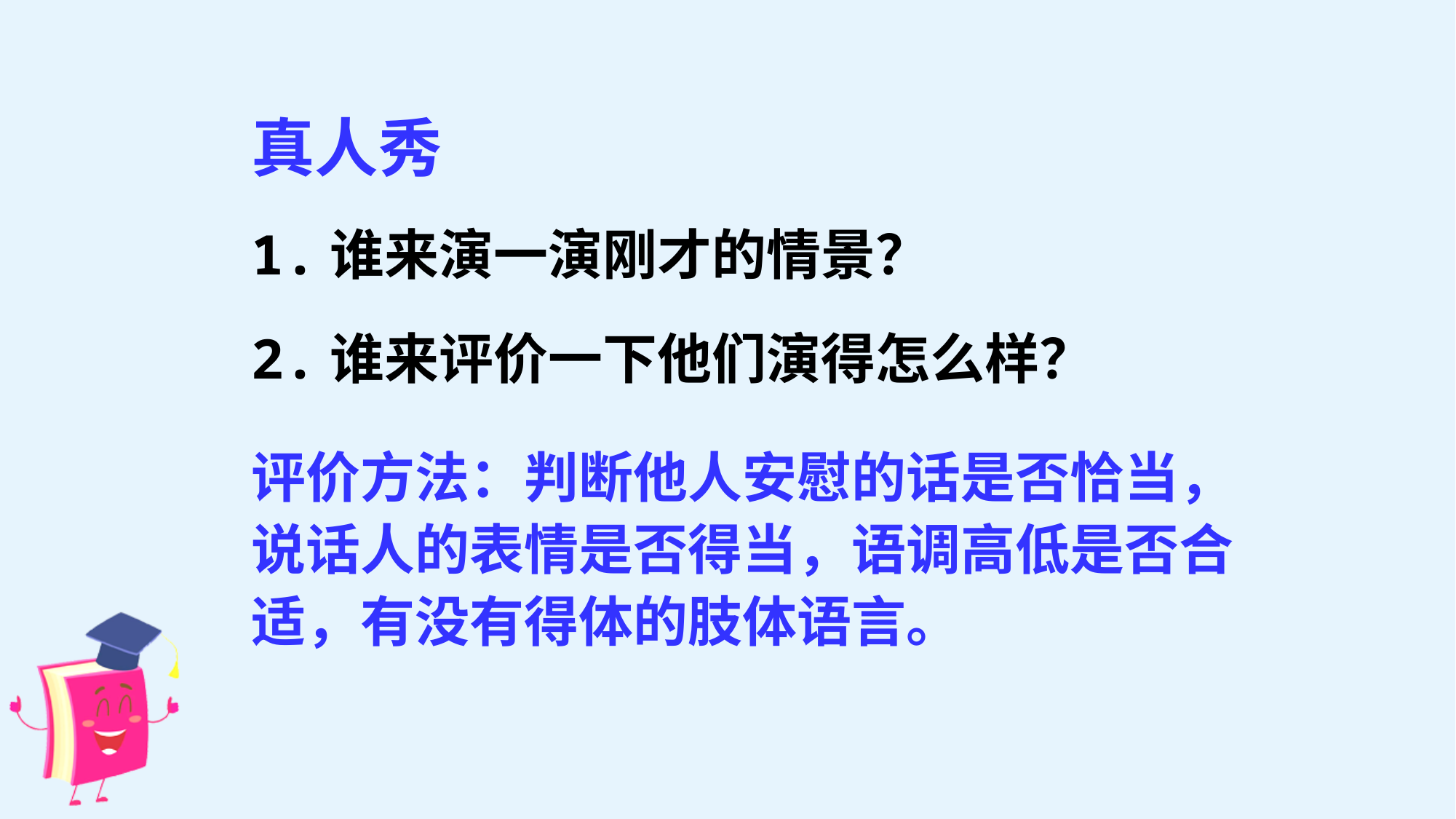

真人秀
1.谁来演一演刚才的情景？
2.谁来评价一下他们演得怎么样？
评价方法：判断他人安慰的话是否恰当，说话人的表情是否得当，语调高低是否合适，有没有得体的肢体语言。